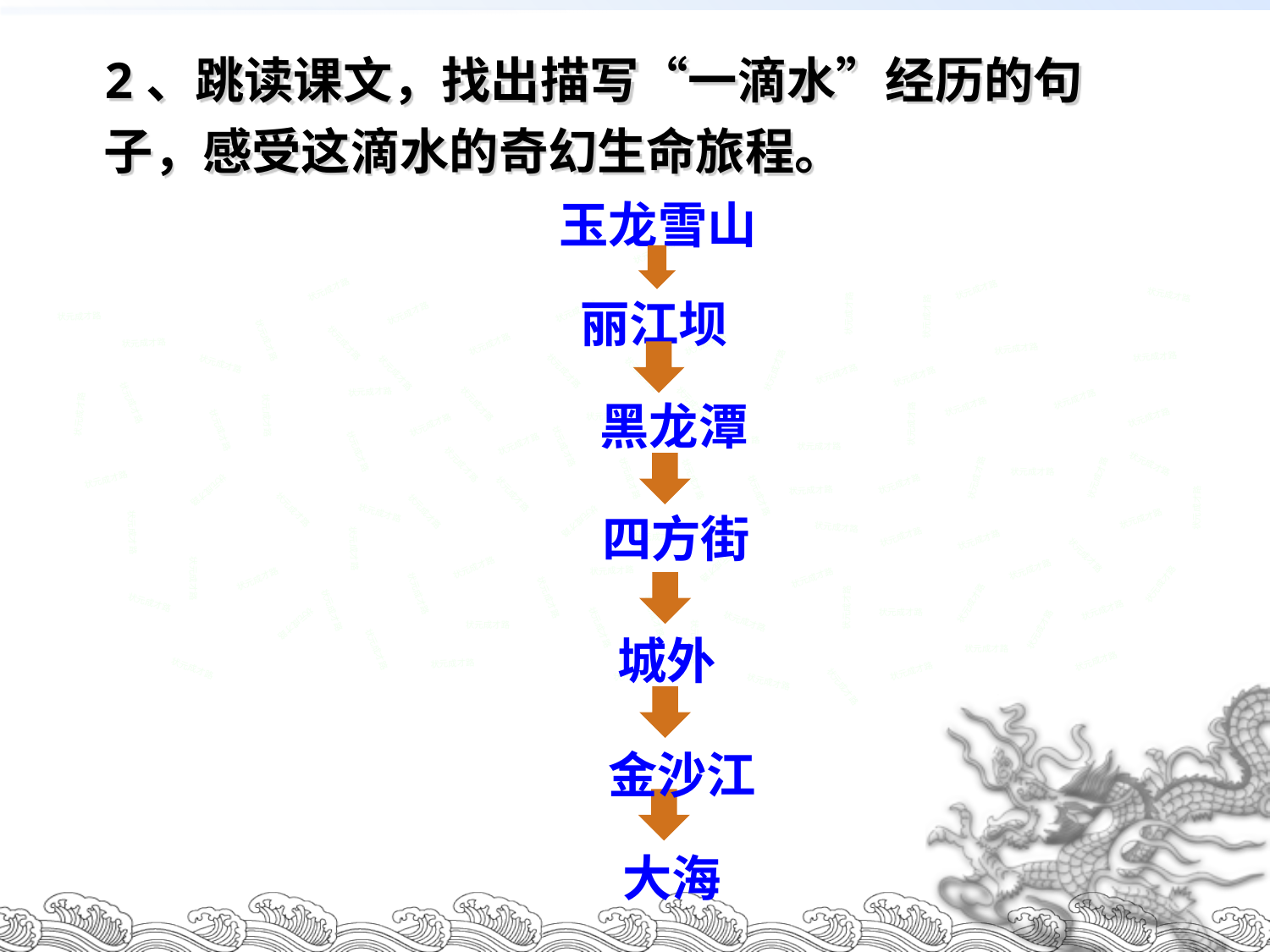

2、跳读课文，找出描写“一滴水”经历的句子，感受这滴水的奇幻生命旅程。
玉龙雪山
状元成才路

状元成才路
状元成才路
状元成才路
丽江坝
状元成才路
状元成才路
状元成才路
状元成才路
状元成才路
状元成才路
状元成才路
状元成才路
状元成才路
状元成才路
状元成才路

状元成才路
状元成才路
状元成才路
状元成才路
状元成才路
状元成才路
状元成才路
状元成才路
状元成才路
状元成才路
黑龙潭
状元成才路
状元成才路
状元成才路
状元成才路
状元成才路
状元成才路
状元成才路
状元成才路
状元成才路
状元成才路
状元成才路
状元成才路
状元成才路
状元成才路
状元成才路
状元成才路
状元成才路

状元成才路
状元成才路
状元成才路
状元成才路
状元成才路
状元成才路
状元成才路
状元成才路
状元成才路
状元成才路
状元成才路
状元成才路
状元成才路
状元成才路
状元成才路
四方街
状元成才路
状元成才路
状元成才路
状元成才路
状元成才路
状元成才路
状元成才路
状元成才路
状元成才路
状元成才路
状元成才路
状元成才路
状元成才路
状元成才路
状元成才路
状元成才路
状元成才路

状元成才路
状元成才路
状元成才路
状元成才路
状元成才路
状元成才路
状元成才路
状元成才路
状元成才路
状元成才路
状元成才路
状元成才路
状元成才路
状元成才路
状元成才路
城外
状元成才路
状元成才路
状元成才路
状元成才路
状元成才路
状元成才路
状元成才路
状元成才路
状元成才路
状元成才路

金沙江

大海